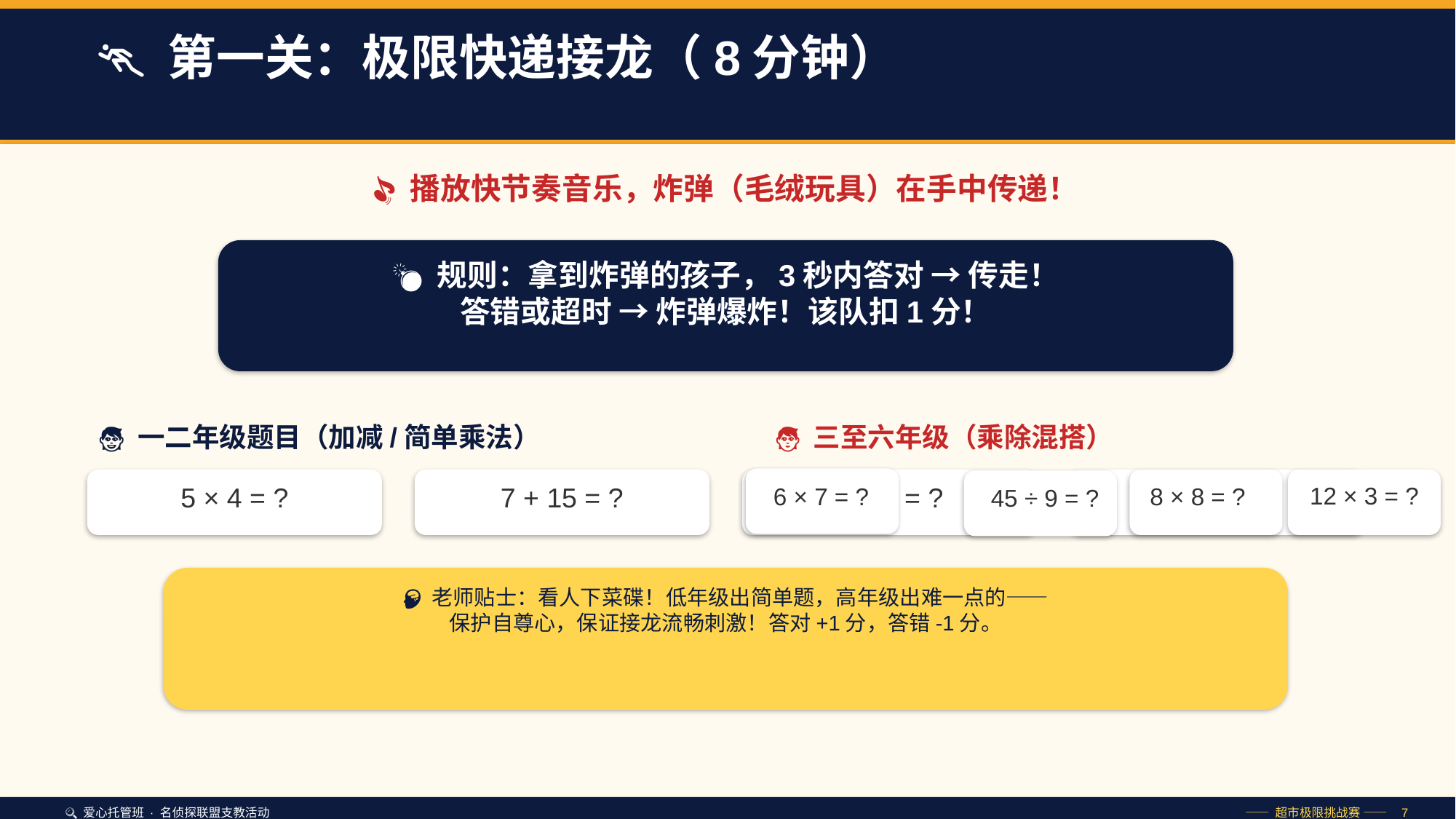

🏃 第一关：极限快递接龙（8分钟）

🎵 播放快节奏音乐，炸弹（毛绒玩具）在手中传递！

💣 规则：拿到炸弹的孩子，3秒内答对 → 传走！
答错或超时 → 炸弹爆炸！该队扣1分！
🧒 一二年级题目（加减/简单乘法）
🧑 三至六年级（乘除混搭）

5 × 4 = ?
7 + 15 = ?
3 × 6 = ?
20 - 8 = ?
12 × 3 = ?
6 × 7 = ?
8 × 8 = ?
45 ÷ 9 = ?

🧠 老师贴士：看人下菜碟！低年级出简单题，高年级出难一点的——
保护自尊心，保证接龙流畅刺激！答对+1分，答错-1分。

🔍 爱心托管班 · 名侦探联盟支教活动
—— 超市极限挑战赛 ——    7